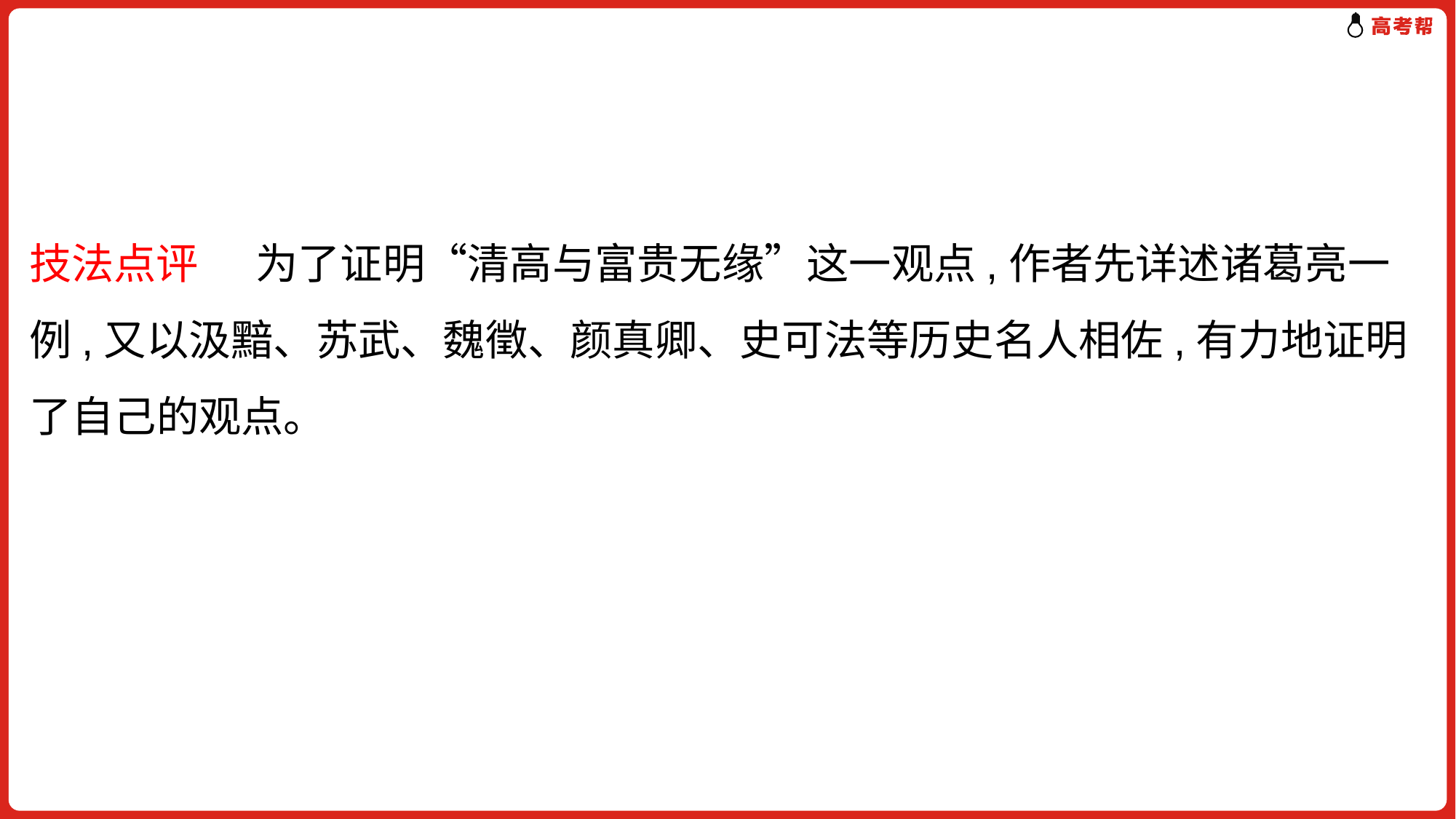

技法点评      为了证明“清高与富贵无缘”这一观点,作者先详述诸葛亮一例,又以汲黯、苏武、魏徵、颜真卿、史可法等历史名人相佐,有力地证明了自己的观点。